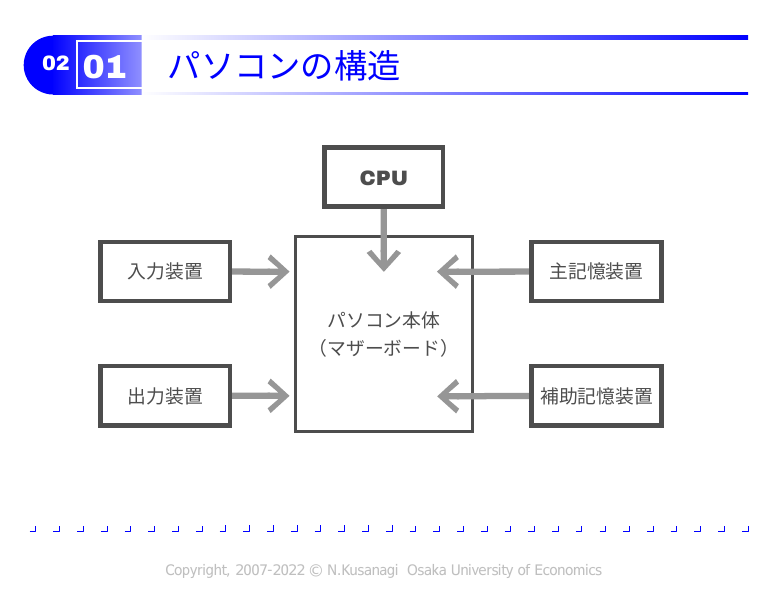

# 01   パソコンの構造
CPU

入力装置
主記憶装置
パソコン本体
（マザーボード）

出力装置
補助記憶装置